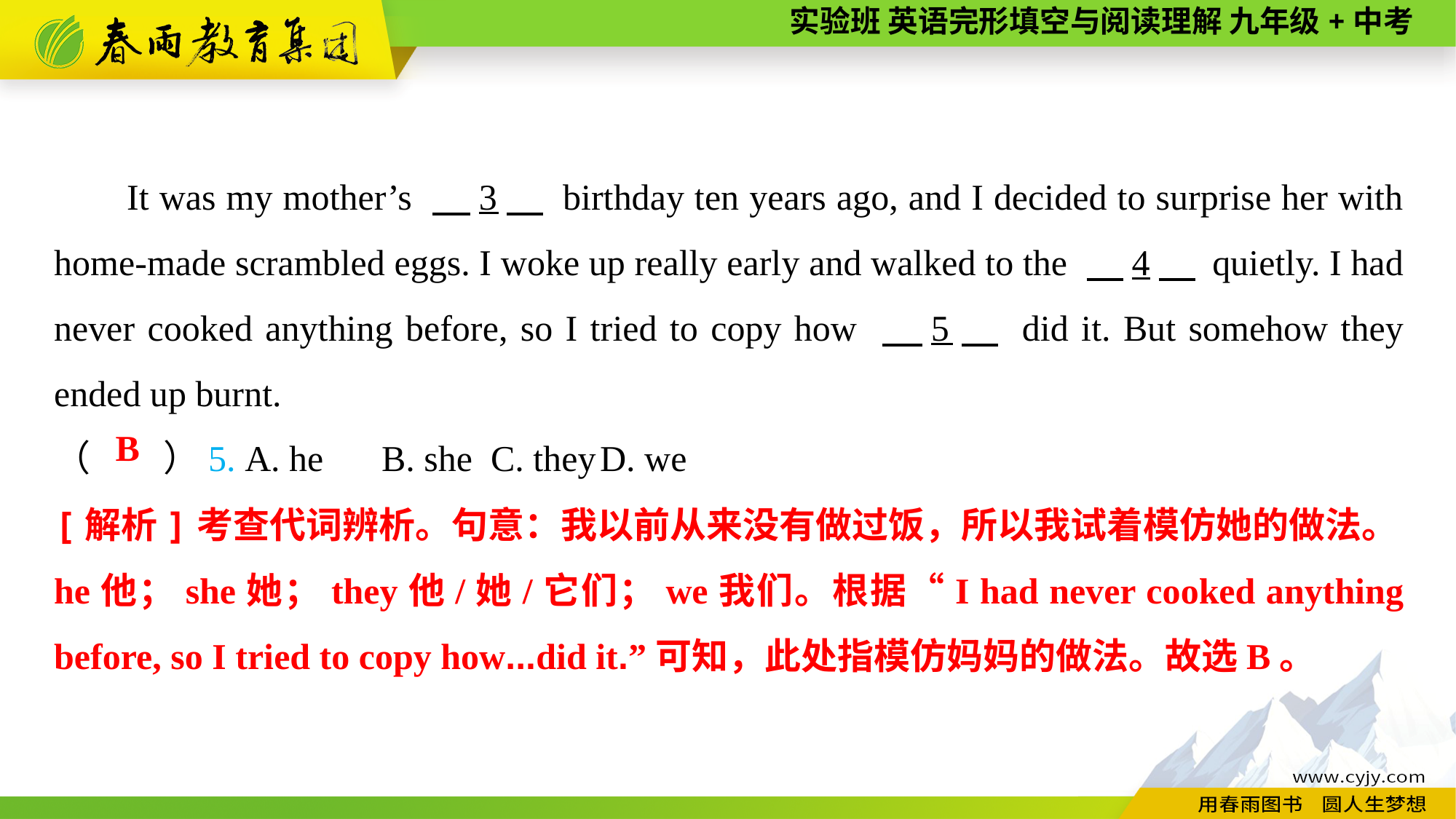

It was my mother’s 　3　 birthday ten years ago, and I decided to surprise her with home-made scrambled eggs. I woke up really early and walked to the 　4　 quietly. I had never cooked anything before, so I tried to copy how 　5　 did it. But somehow they ended up burnt.
（　　）5. A. he	B. she	C. they	D. we
B
[解析]考查代词辨析。句意：我以前从来没有做过饭，所以我试着模仿她的做法。he他；she她；they他/她/它们；we我们。根据“I had never cooked anything before, so I tried to copy how...did it.”可知，此处指模仿妈妈的做法。故选B。